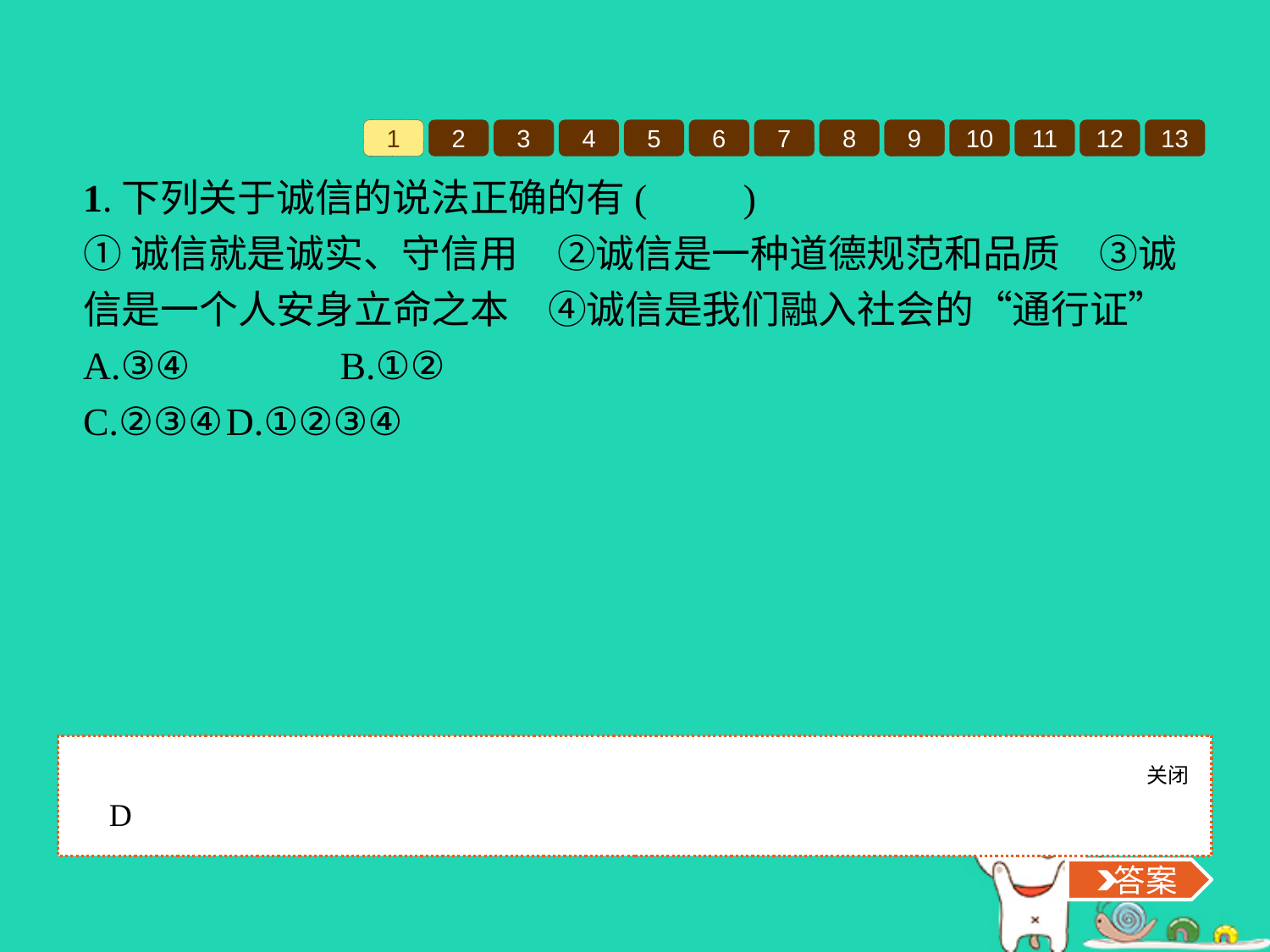

1
2
3
4
5
6
7
8
9
10
11
12
13
1.下列关于诚信的说法正确的有(　　)
①诚信就是诚实、守信用　②诚信是一种道德规范和品质　③诚信是一个人安身立命之本　④诚信是我们融入社会的“通行证”
A.③④		B.①②
C.②③④	D.①②③④

关闭
  答案

D
  答案